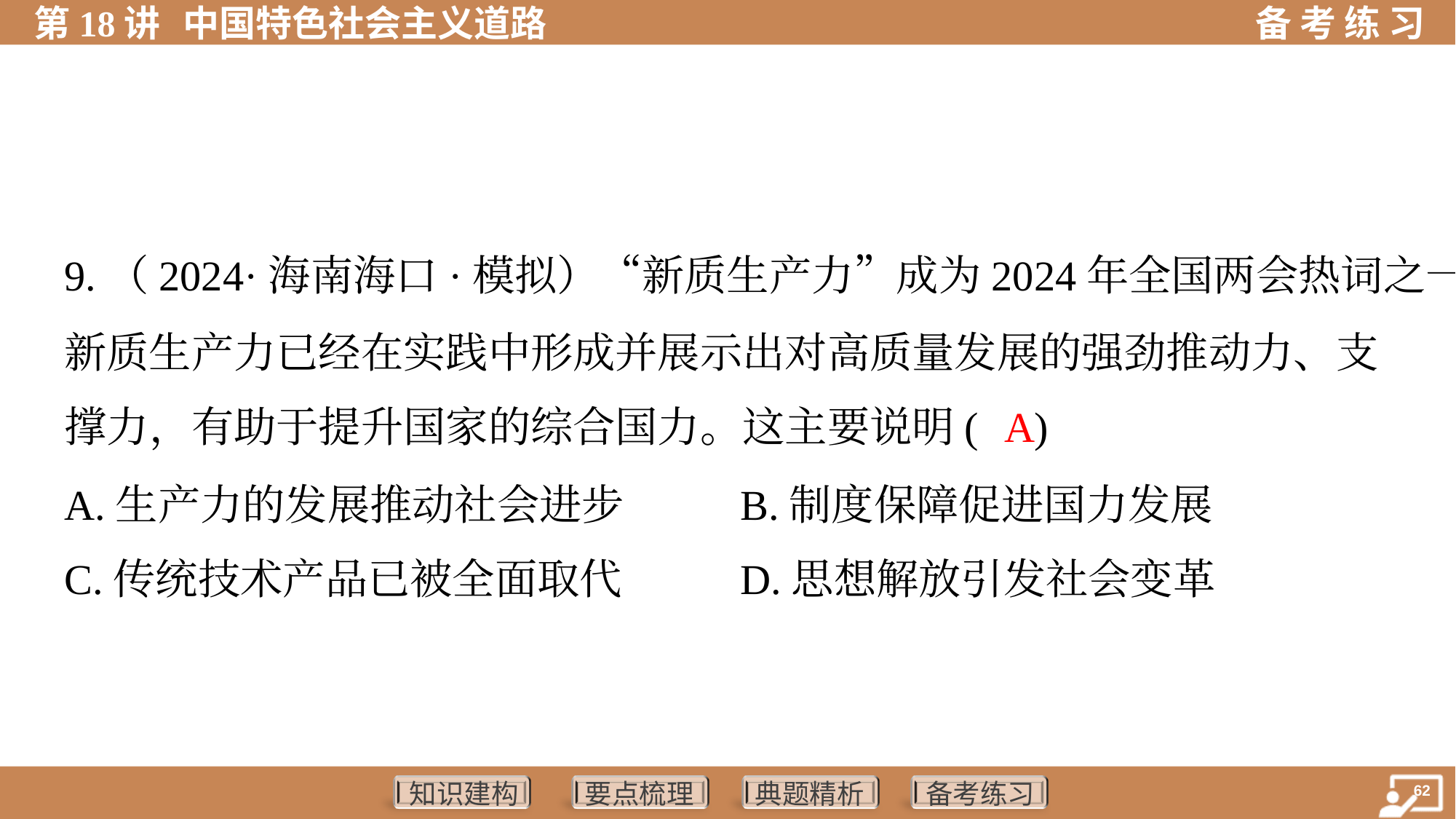

9.（2024·海南海口·模拟）“新质生产力”成为2024年全国两会热词之一。
新质生产力已经在实践中形成并展示出对高质量发展的强劲推动力、支
撑力，有助于提升国家的综合国力。这主要说明(     )
A
A.生产力的发展推动社会进步	B.制度保障促进国力发展
C.传统技术产品已被全面取代	D.思想解放引发社会变革